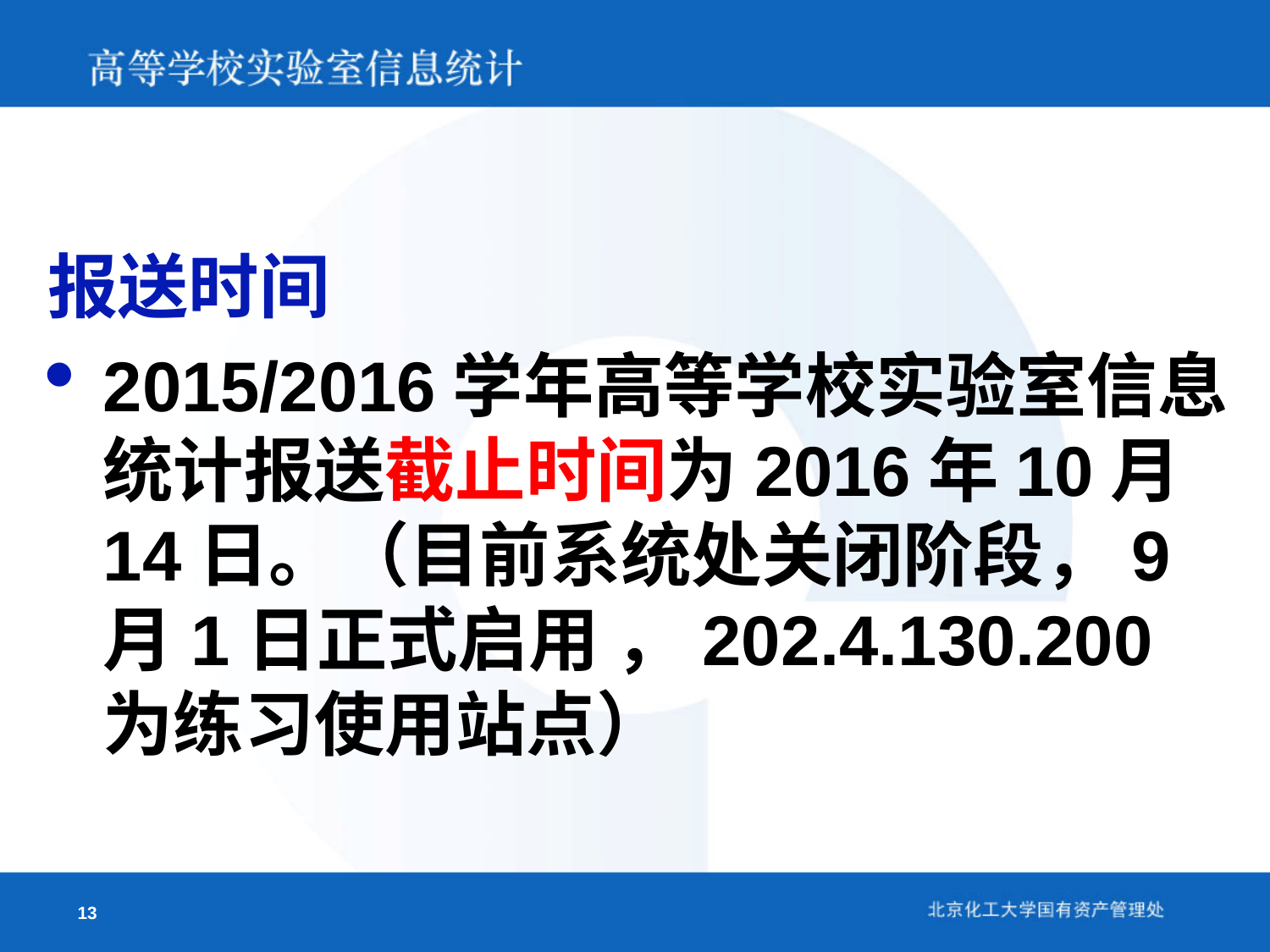

报送时间
2015/2016学年高等学校实验室信息统计报送截止时间为2016年10月14日。（目前系统处关闭阶段，9月1日正式启用 ，202.4.130.200为练习使用站点）